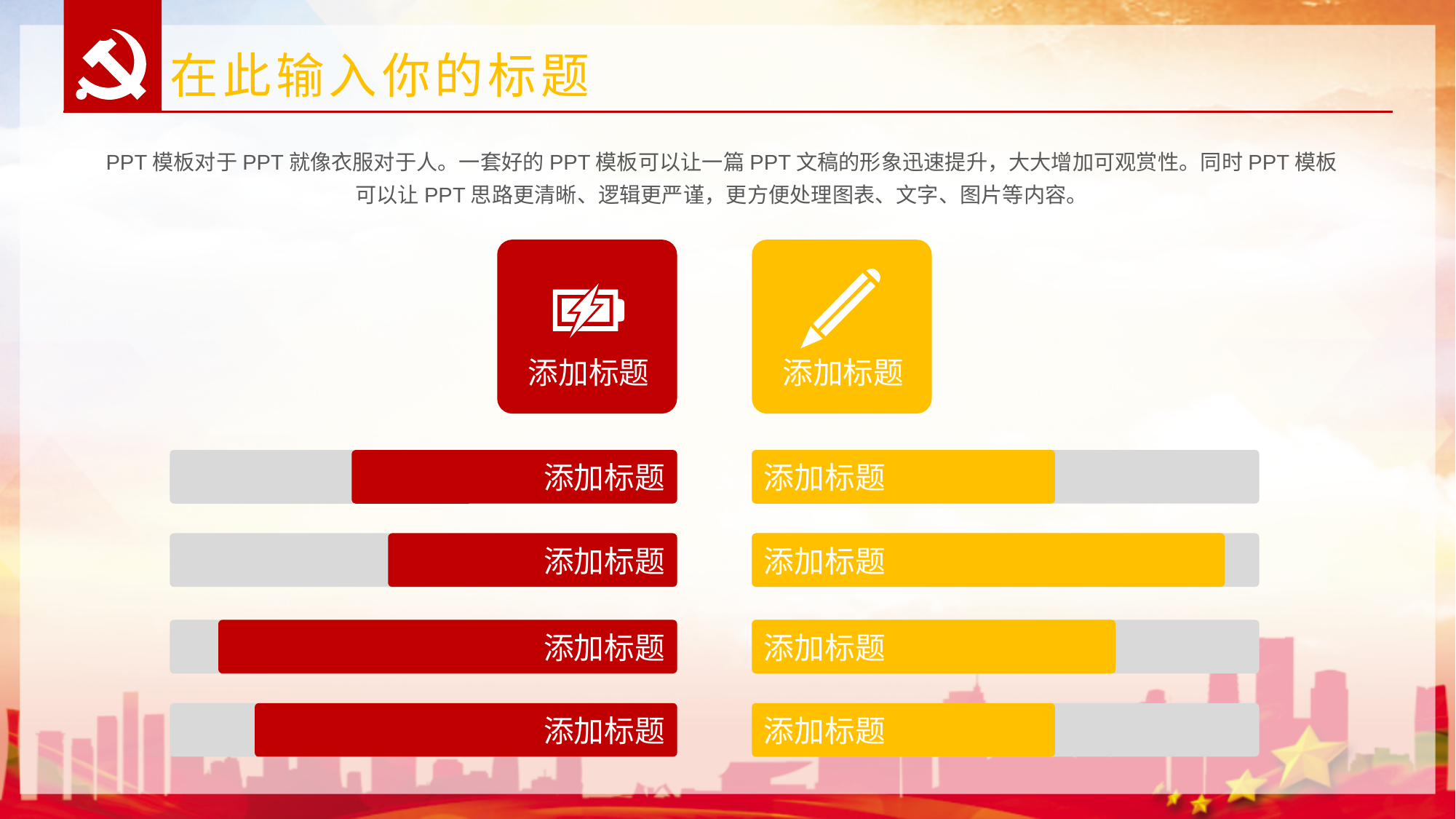

在此输入你的标题
PPT模板对于PPT就像衣服对于人。一套好的PPT模板可以让一篇PPT文稿的形象迅速提升，大大增加可观赏性。同时PPT模板可以让PPT思路更清晰、逻辑更严谨，更方便处理图表、文字、图片等内容。

添加标题
添加标题

添加标题
添加标题

添加标题
添加标题

添加标题
添加标题

添加标题
添加标题